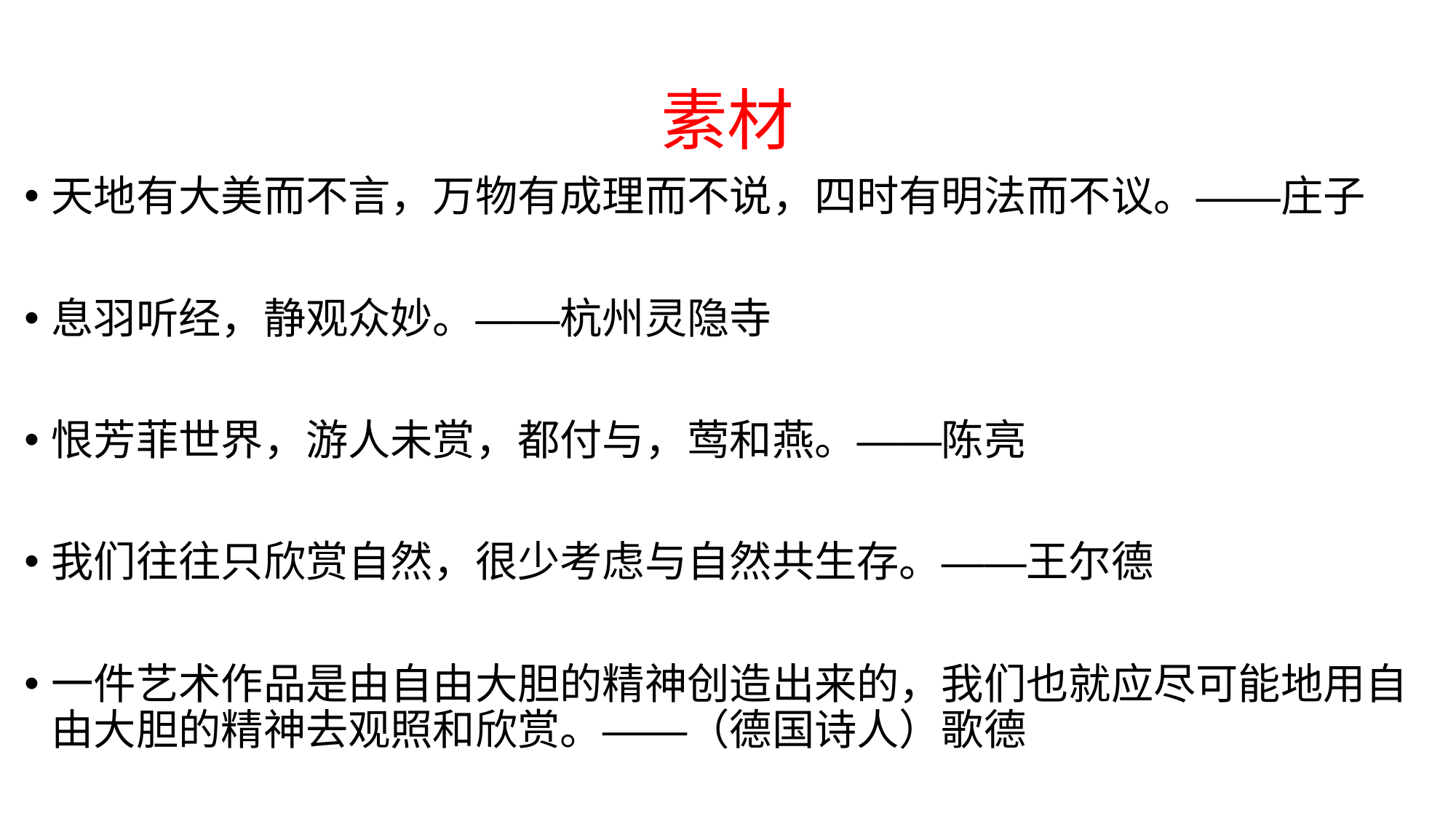

# 素材
天地有大美而不言，万物有成理而不说，四时有明法而不议。——庄子

息羽听经，静观众妙。——杭州灵隐寺

恨芳菲世界，游人未赏，都付与，莺和燕。——陈亮

我们往往只欣赏自然，很少考虑与自然共生存。——王尔德

一件艺术作品是由自由大胆的精神创造出来的，我们也就应尽可能地用自由大胆的精神去观照和欣赏。——（德国诗人）歌德